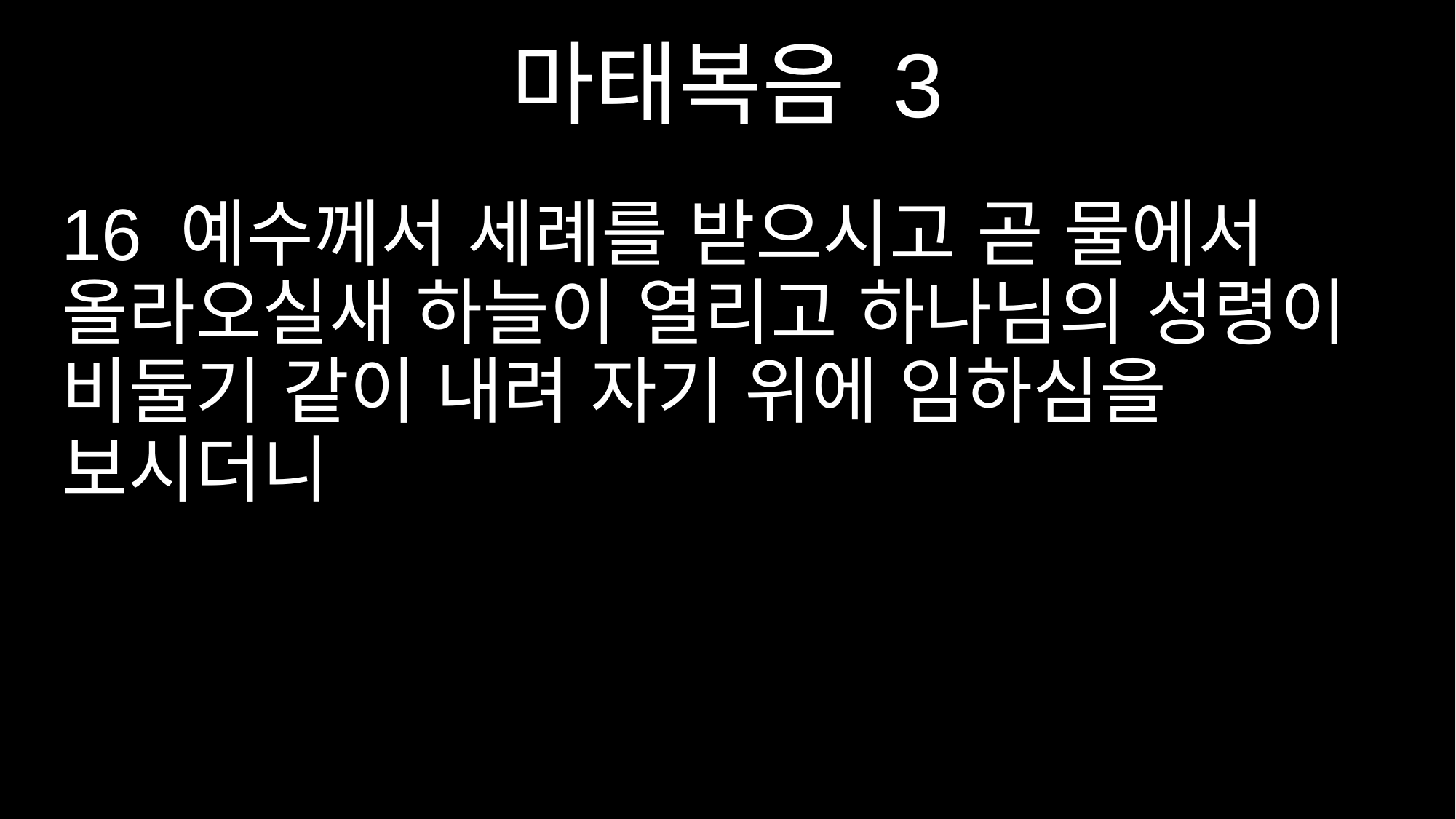

마태복음 3
16 예수께서 세례를 받으시고 곧 물에서 올라오실새 하늘이 열리고 하나님의 성령이 비둘기 같이 내려 자기 위에 임하심을 보시더니